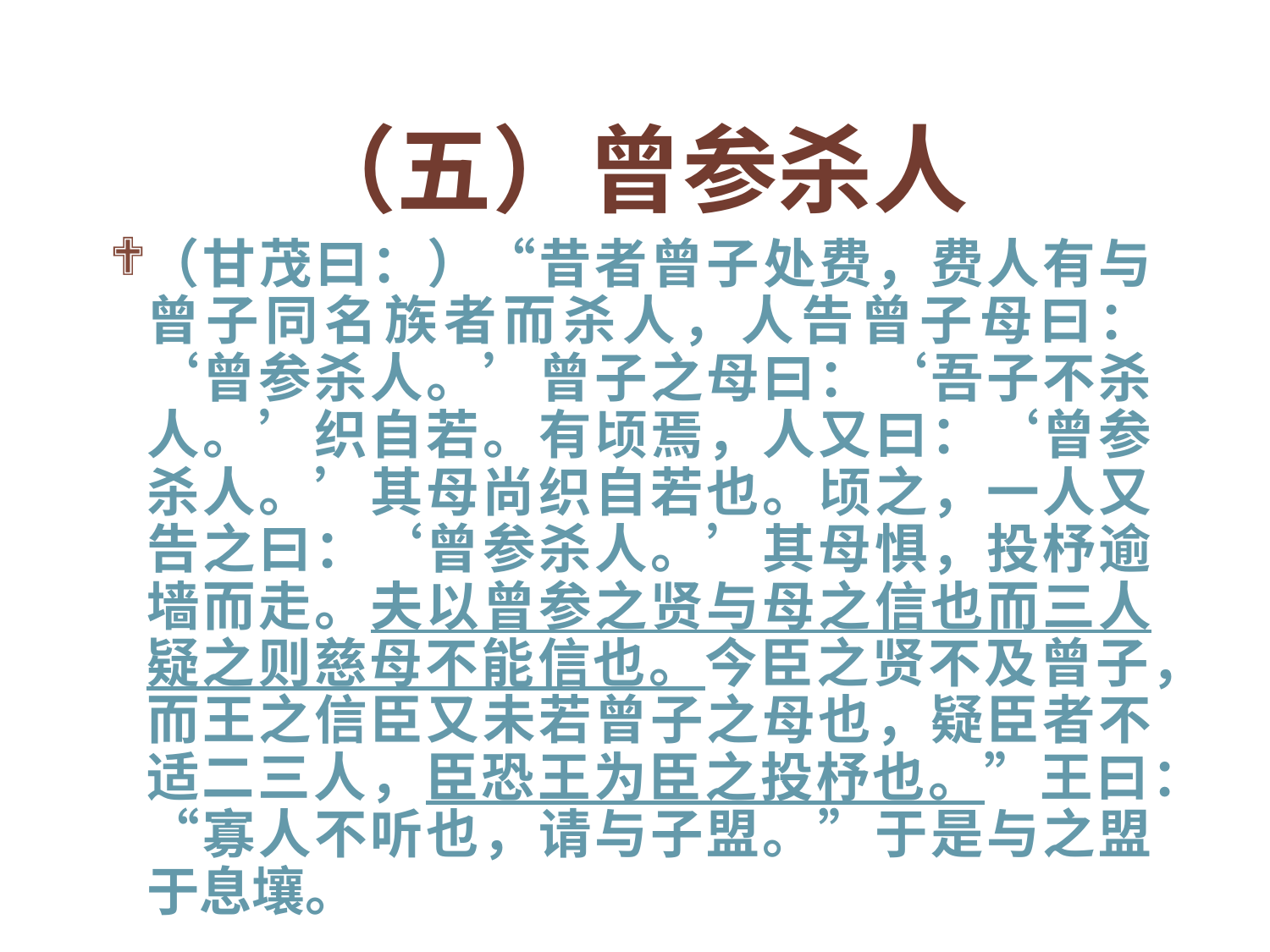

（五）曾参杀人
（甘茂曰：）“昔者曾子处费，费人有与曾子同名族者而杀人，人告曾子母曰：‘曾参杀人。’曾子之母曰：‘吾子不杀人。’织自若。有顷焉，人又曰：‘曾参杀人。’其母尚织自若也。顷之，一人又告之曰：‘曾参杀人。’其母惧，投杼逾墙而走。夫以曾参之贤与母之信也而三人疑之则慈母不能信也。今臣之贤不及曾子，而王之信臣又未若曾子之母也，疑臣者不适二三人，臣恐王为臣之投杼也。”王曰：“寡人不听也，请与子盟。”于是与之盟于息壤。
#
